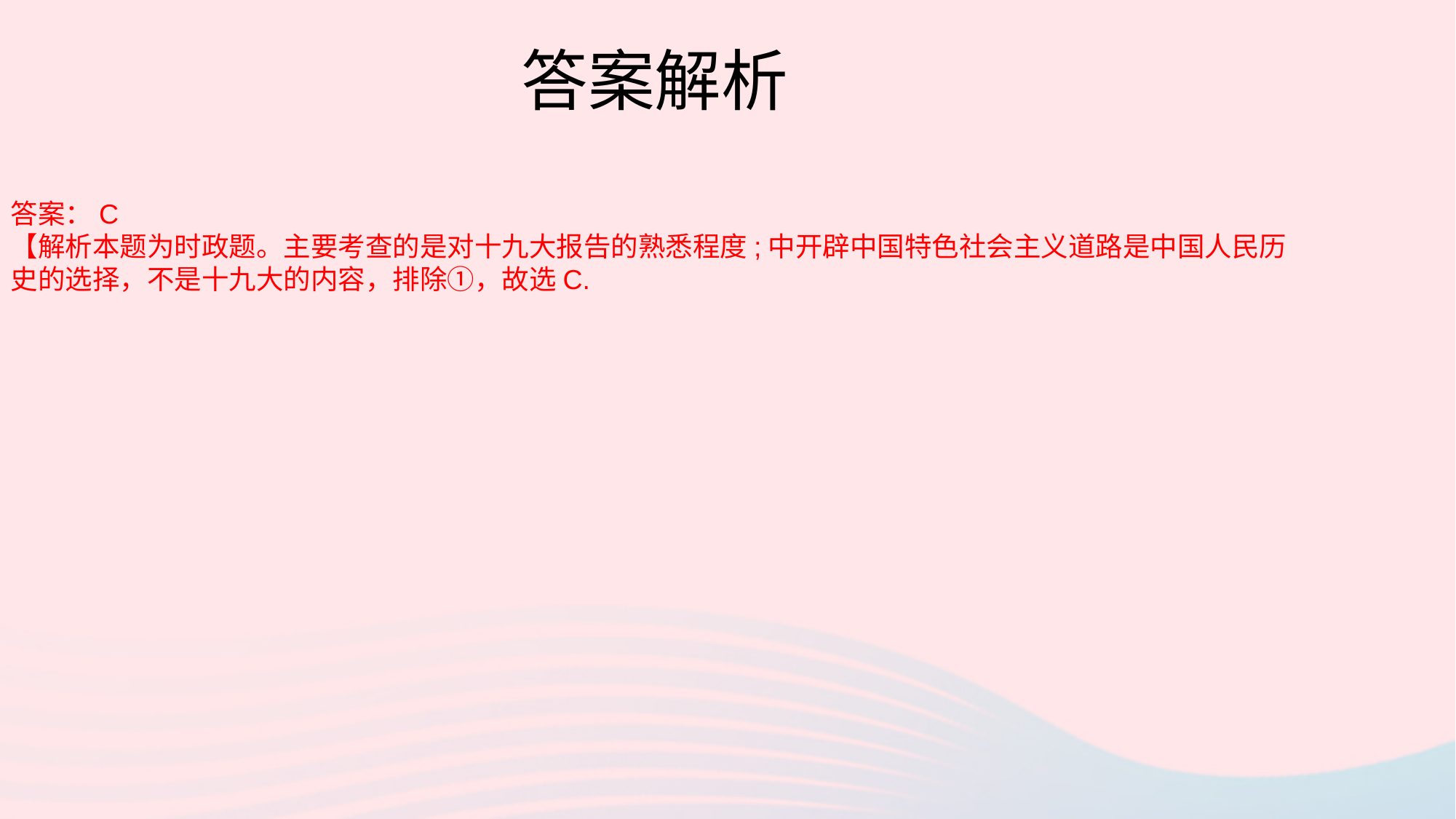

答案解析
答案：C
【解析本题为时政题。主要考查的是对十九大报告的熟悉程度;中开辟中国特色社会主义道路是中国人民历史的选择，不是十九大的内容，排除①，故选C.